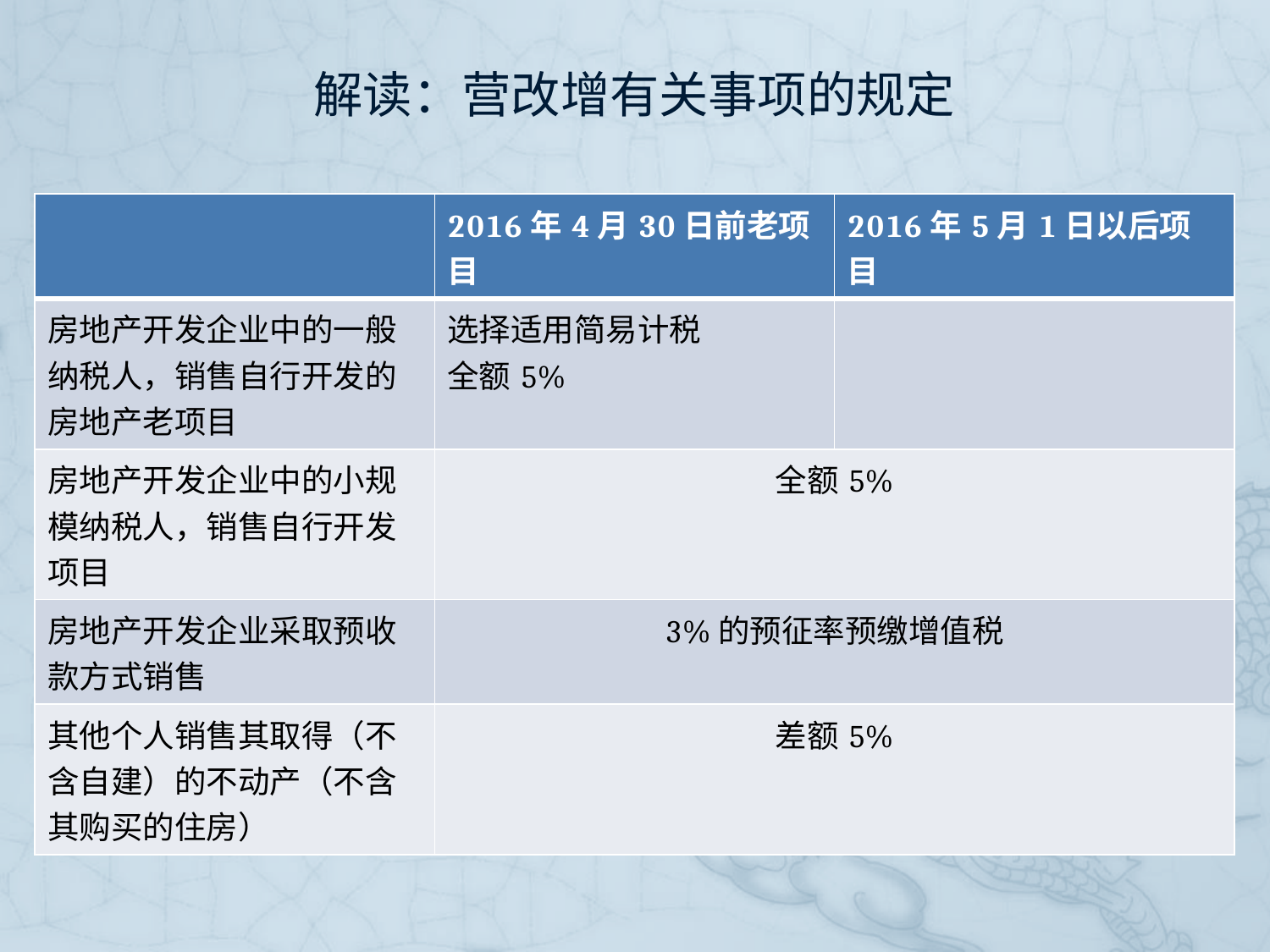

# 解读：营改增有关事项的规定

财税〔2016〕36号
|  | 2016年4月30日前老项目 | 2016年5月1日以后项目 |
| --- | --- | --- |
| 房地产开发企业中的一般纳税人，销售自行开发的房地产老项目 | 选择适用简易计税 全额5% |  |
| 房地产开发企业中的小规模纳税人，销售自行开发项目 | 全额5% |  |
| 房地产开发企业采取预收款方式销售 | 3%的预征率预缴增值税 |  |
| 其他个人销售其取得（不含自建）的不动产（不含其购买的住房） | 差额5% |  |